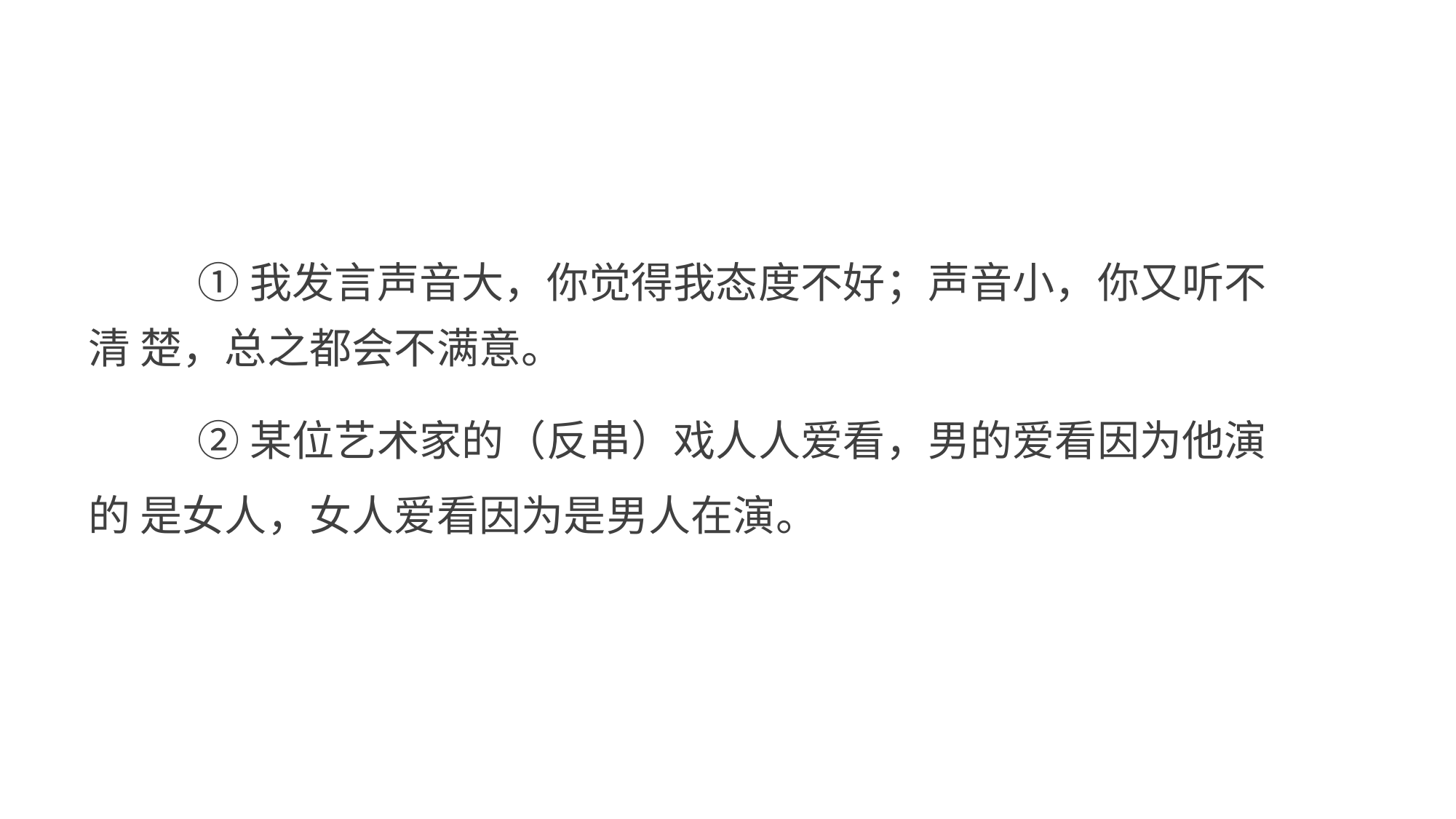

①我发言声音大，你觉得我态度不好；声音小，你又听不清 楚，总之都会不满意。
②某位艺术家的（反串）戏人人爱看，男的爱看因为他演的 是女人，女人爱看因为是男人在演。